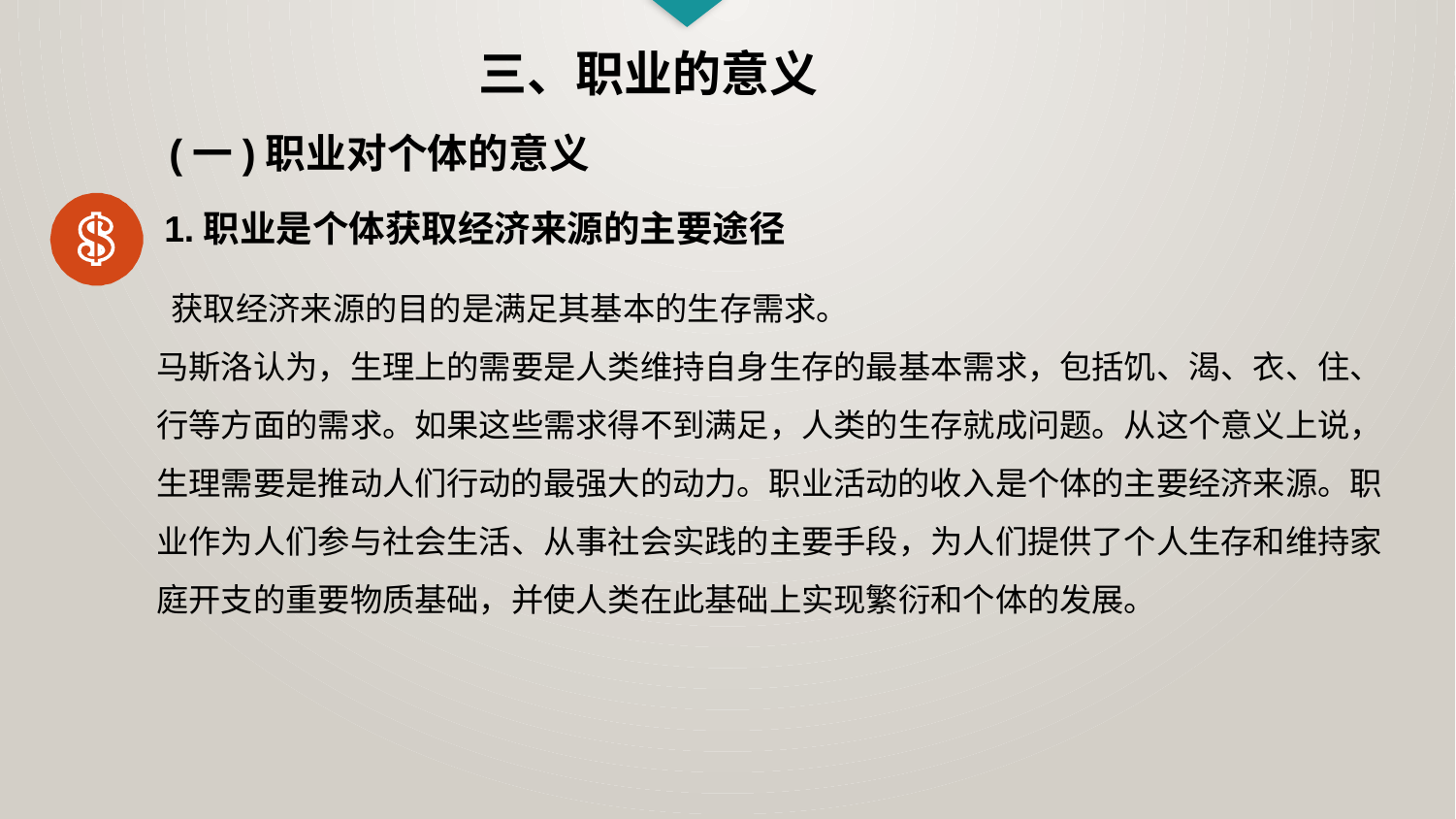

三、职业的意义
(一)职业对个体的意义

1.职业是个体获取经济来源的主要途径

 获取经济来源的目的是满足其基本的生存需求。
马斯洛认为，生理上的需要是人类维持自身生存的最基本需求，包括饥、渴、衣、住、行等方面的需求。如果这些需求得不到满足，人类的生存就成问题。从这个意义上说，生理需要是推动人们行动的最强大的动力。职业活动的收入是个体的主要经济来源。职业作为人们参与社会生活、从事社会实践的主要手段，为人们提供了个人生存和维持家庭开支的重要物质基础，并使人类在此基础上实现繁衍和个体的发展。
15